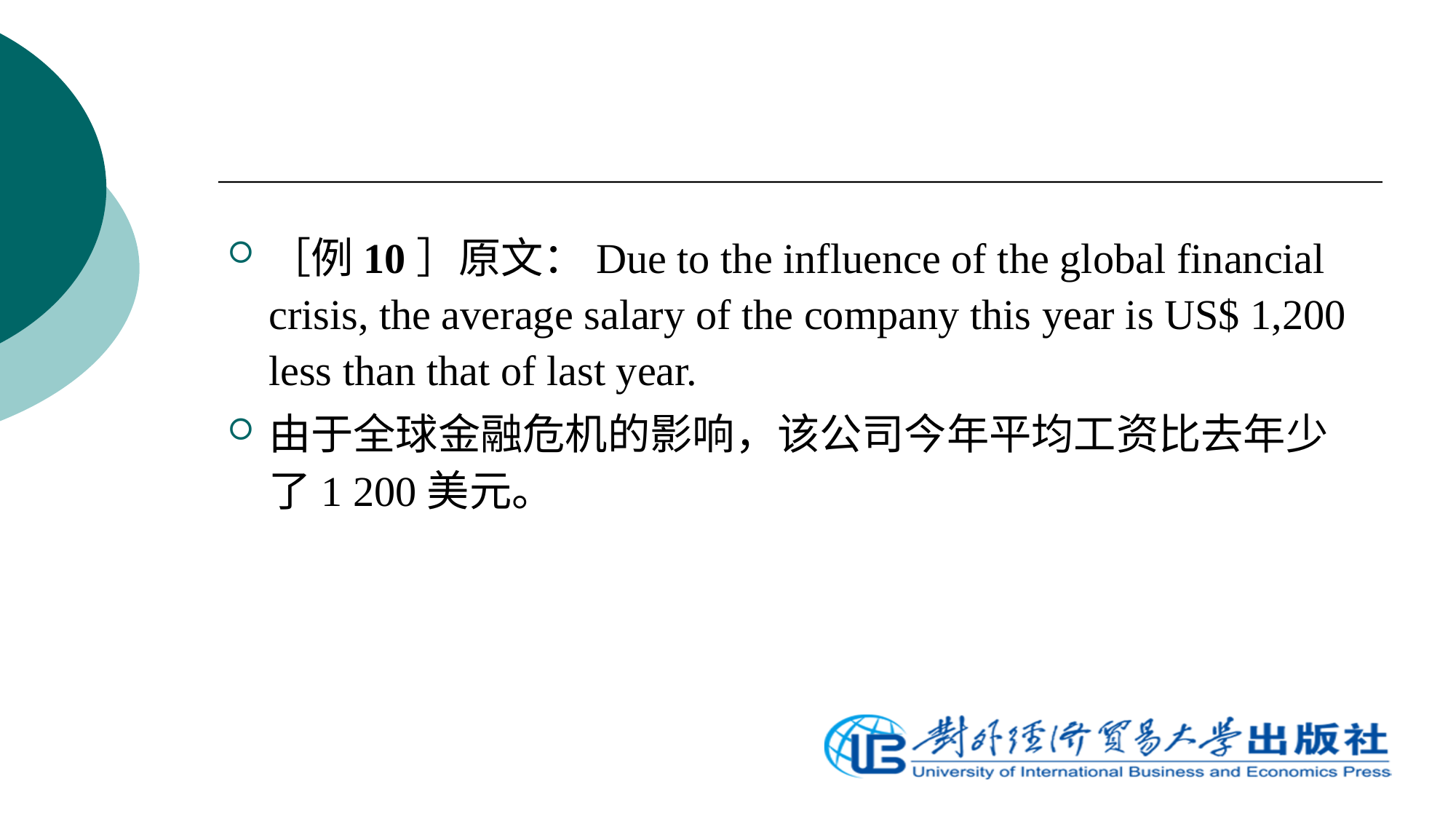

［例10］原文：Due to the influence of the global financial crisis, the average salary of the company this year is US$ 1,200 less than that of last year.
由于全球金融危机的影响，该公司今年平均工资比去年少了1 200美元。